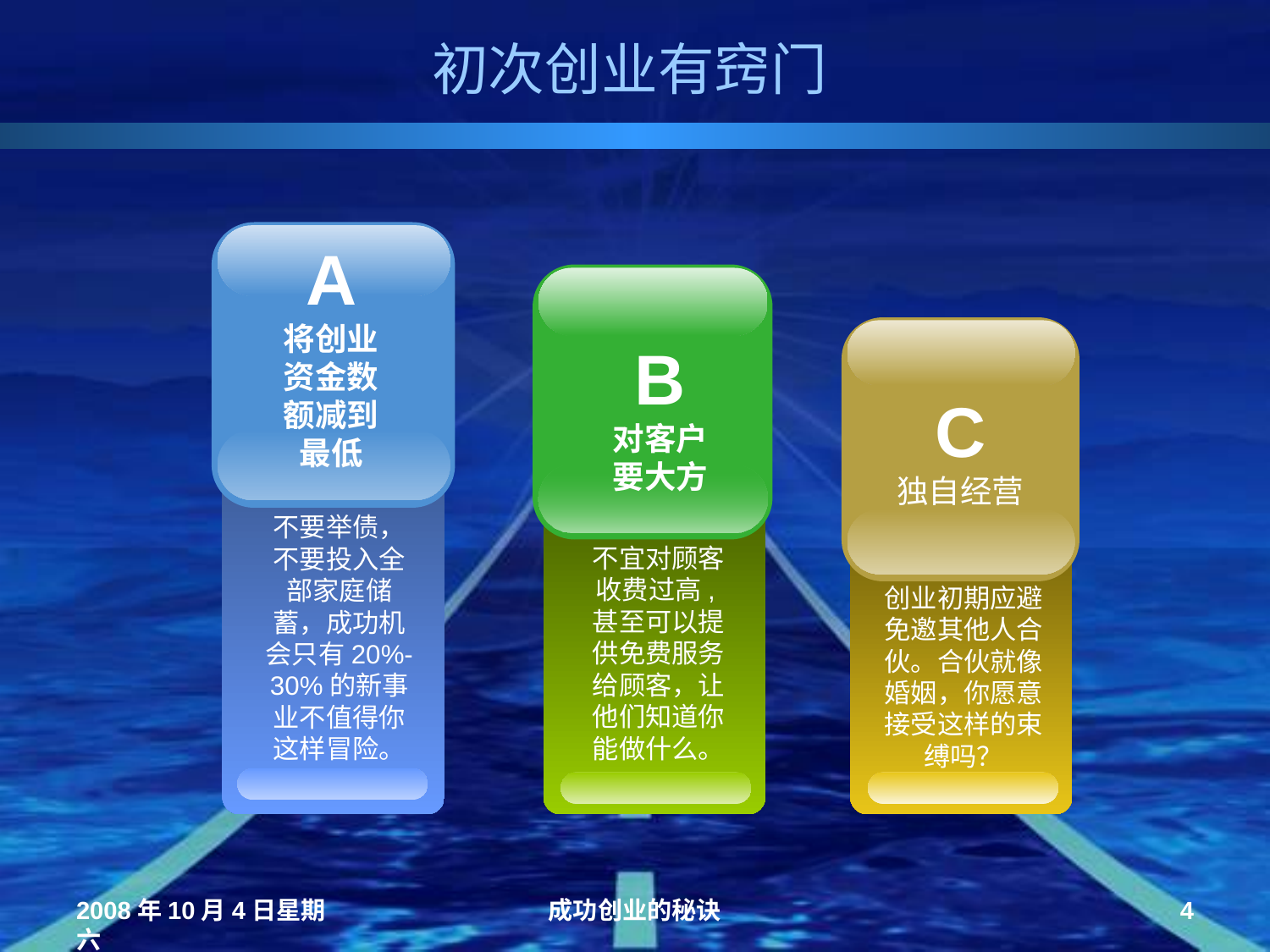

# 初次创业有窍门

A
将创业资金数额减到最低

不要举债，不要投入全部家庭储蓄，成功机会只有20%-30%的新事业不值得你这样冒险。

B
对客户要大方

不宜对顾客收费过高,甚至可以提供免费服务给顾客，让他们知道你能做什么。

C
独自经营

创业初期应避免邀其他人合伙。合伙就像婚姻，你愿意接受这样的束缚吗？

2008年10月4日星期六
成功创业的秘诀
4